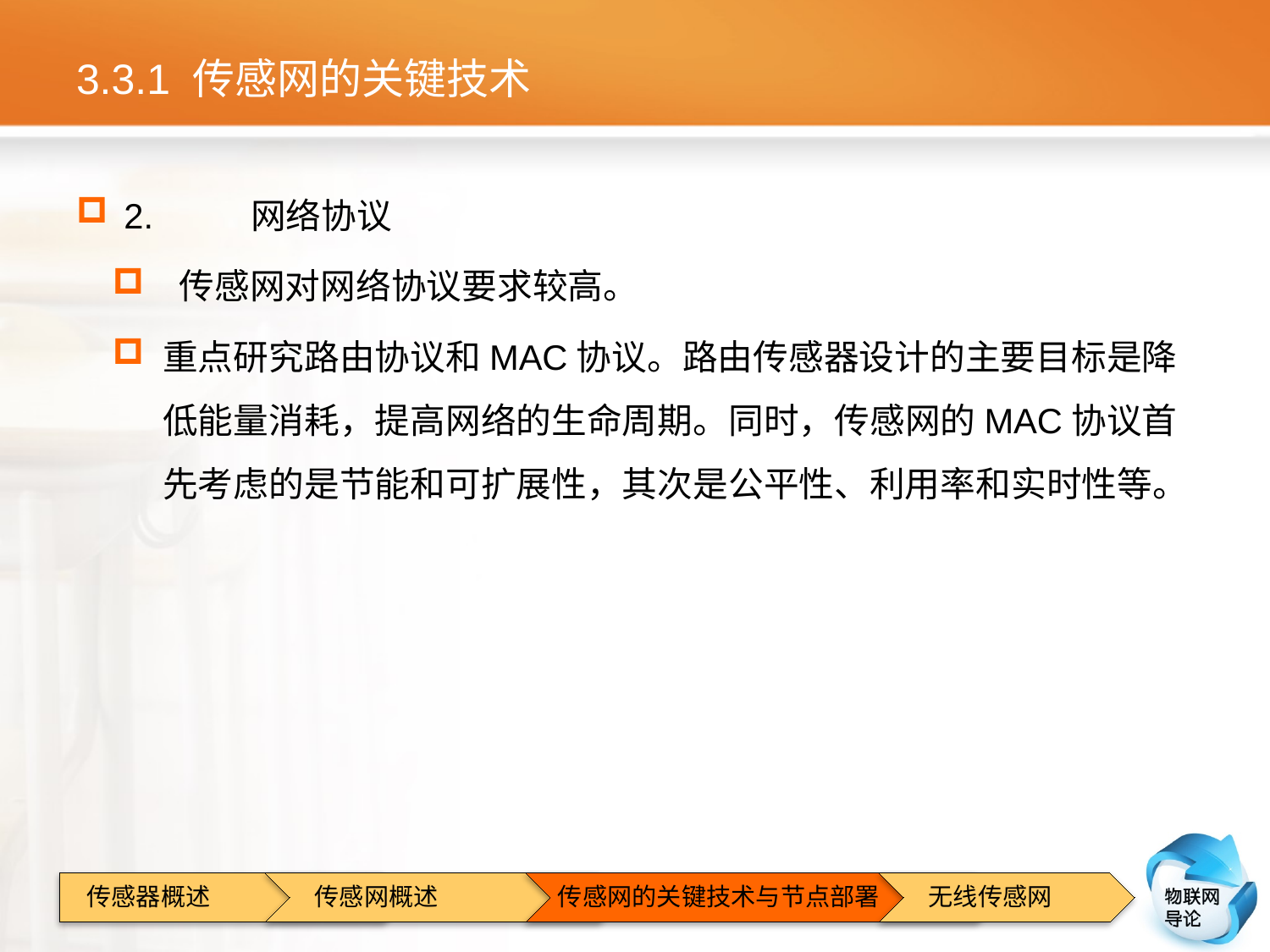

# 3.3.1 传感网的关键技术
2.	网络协议
 传感网对网络协议要求较高。
重点研究路由协议和MAC协议。路由传感器设计的主要目标是降低能量消耗，提高网络的生命周期。同时，传感网的MAC协议首先考虑的是节能和可扩展性，其次是公平性、利用率和实时性等。